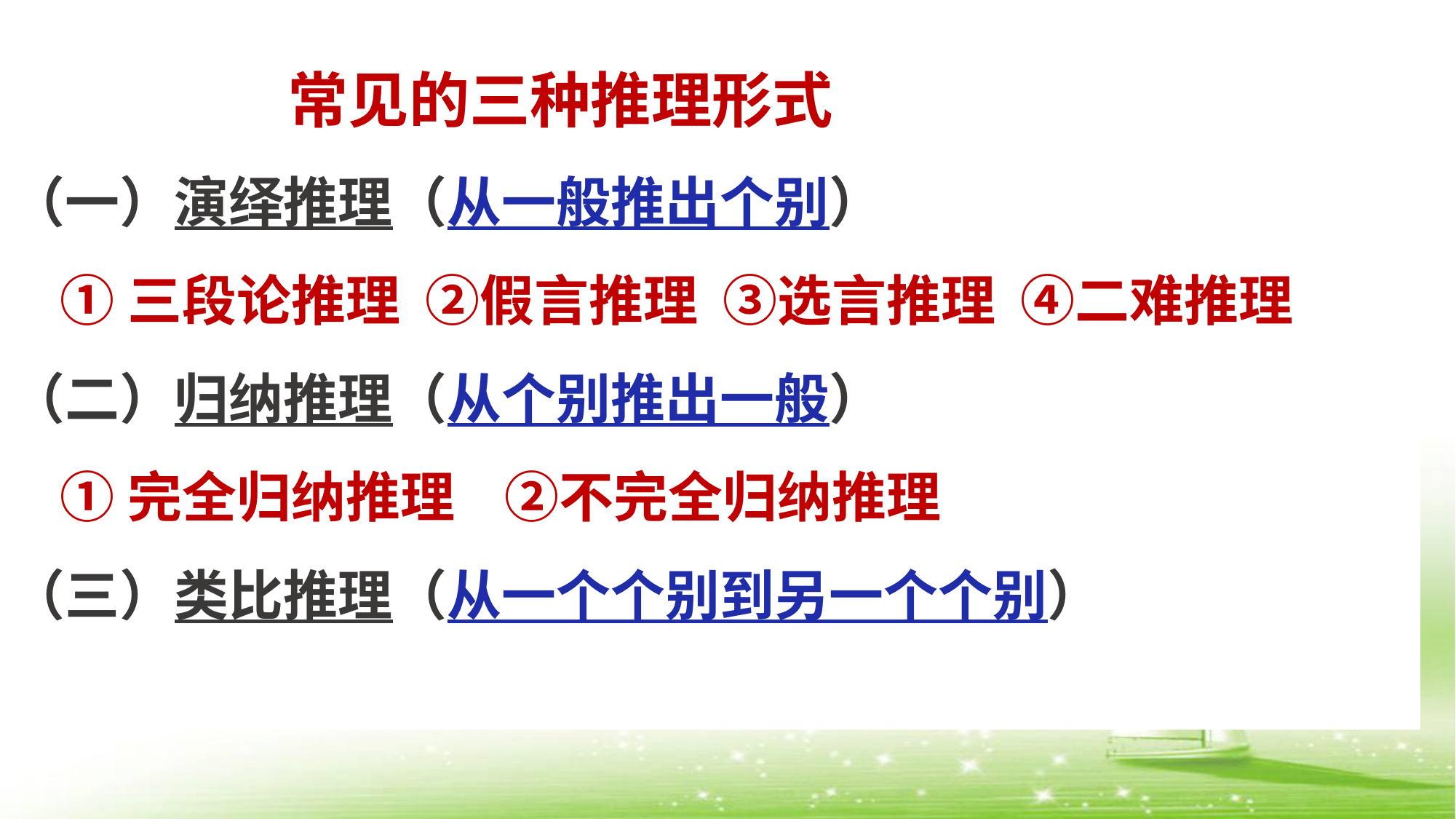

常见的三种推理形式
（一）演绎推理（从一般推出个别）
    ①三段论推理  ②假言推理  ③选言推理  ④二难推理
（二）归纳推理（从个别推出一般）
    ①完全归纳推理    ②不完全归纳推理
（三）类比推理（从一个个别到另一个个别）